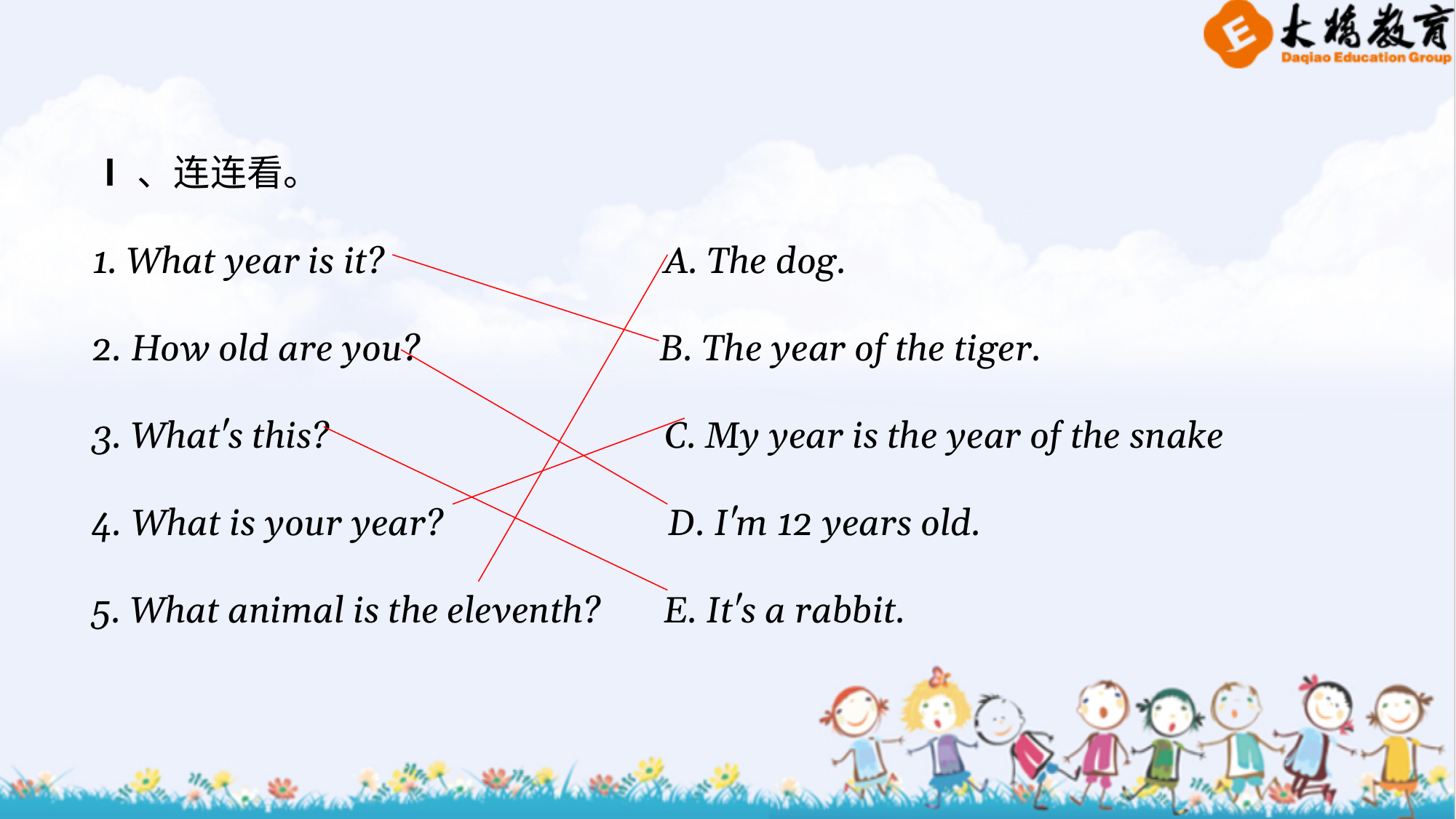

Ⅰ、连连看。
1. What year is it?	                            A. The dog.
2. How old are you?	               B. The year of the tiger.
3. What's this?	                            C. My year is the year of the snake
4. What is your year?	                D. I'm 12 years old.
5. What animal is the eleventh?	   E. It's a rabbit.